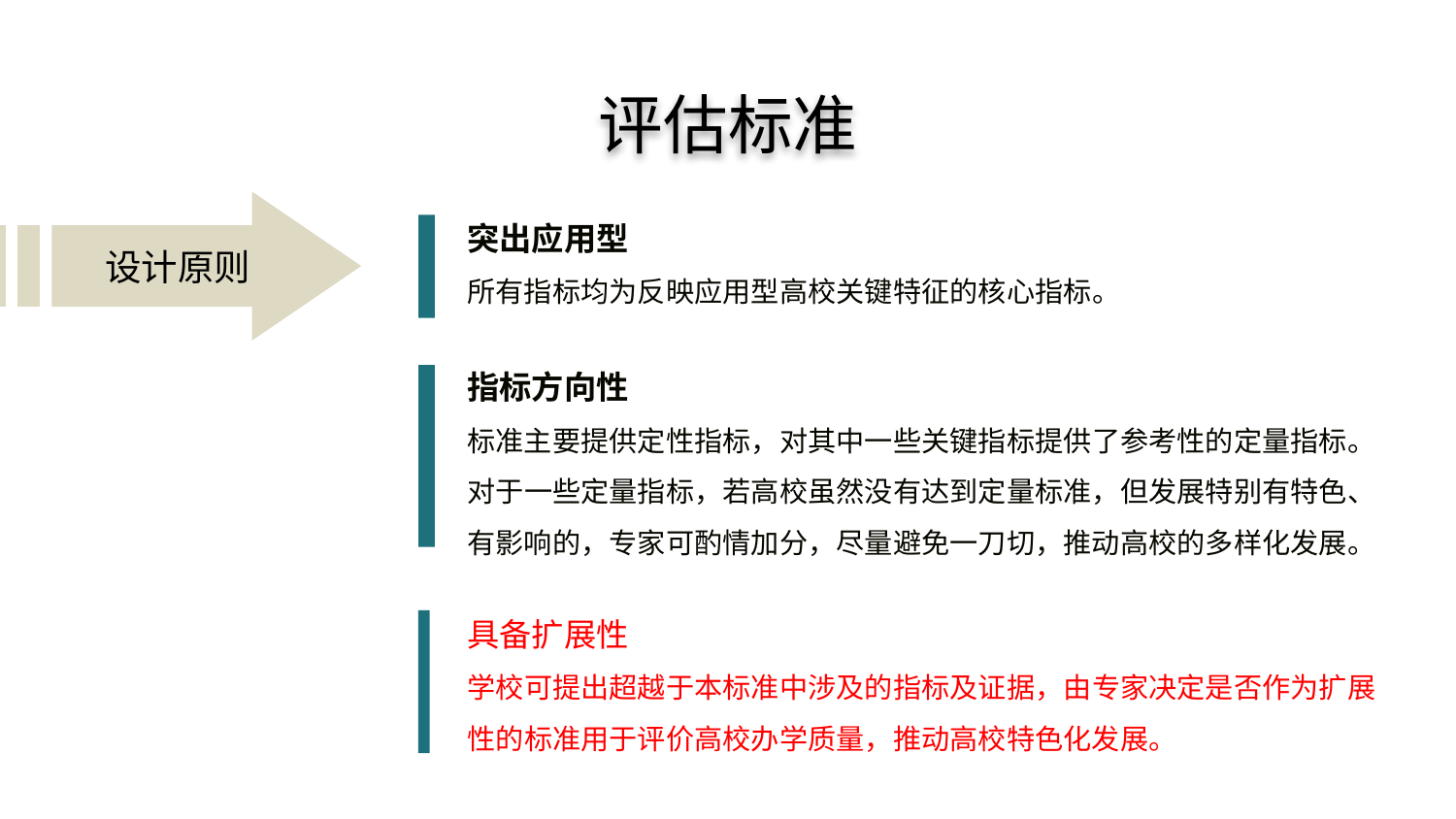

评估标准
设计原则
突出应用型
所有指标均为反映应用型高校关键特征的核心指标。

指标方向性
标准主要提供定性指标，对其中一些关键指标提供了参考性的定量指标。对于一些定量指标，若高校虽然没有达到定量标准，但发展特别有特色、有影响的，专家可酌情加分，尽量避免一刀切，推动高校的多样化发展。

具备扩展性
学校可提出超越于本标准中涉及的指标及证据，由专家决定是否作为扩展性的标准用于评价高校办学质量，推动高校特色化发展。